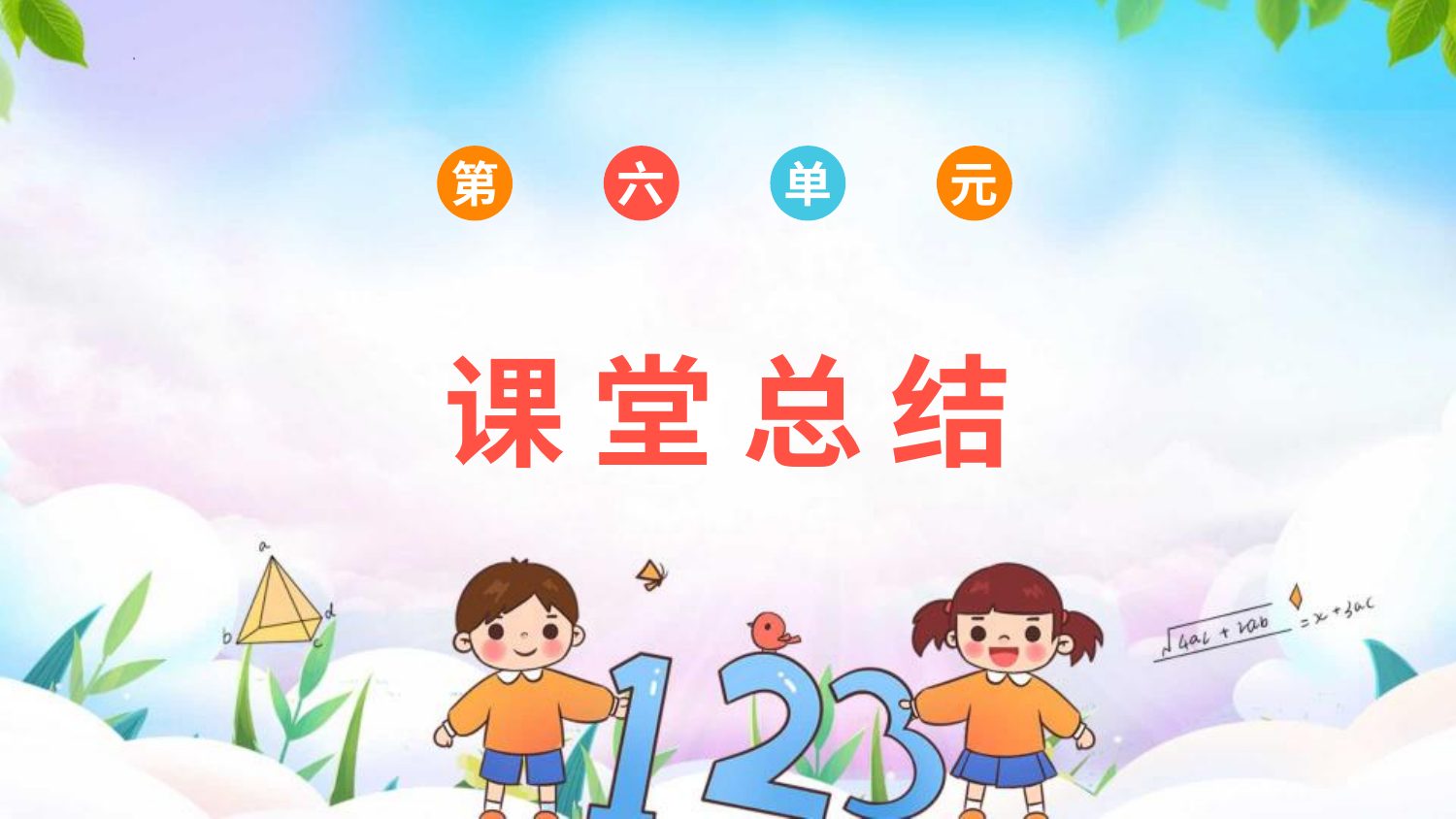

单

第

六

元
课 堂 总 结